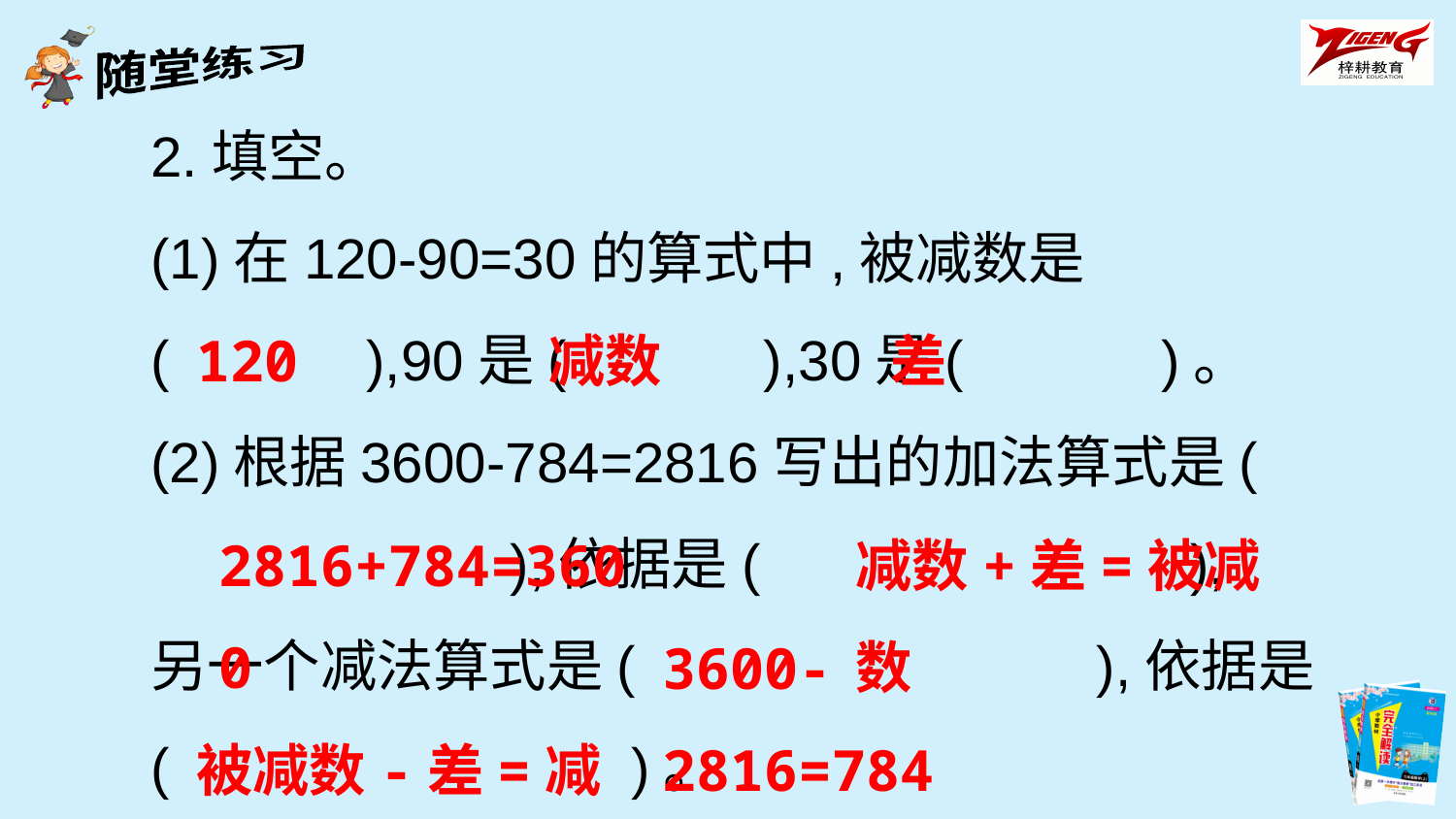

2.填空。
(1)在120-90=30的算式中,被减数是
(　　　),90是(　　　),30是(　　　)。
(2)根据3600-784=2816写出的加法算式是(　       　　　　　),依据是(　　　　　     　),
另一个减法算式是(      　　　　　　),依据是(　　　            　　)。
120
减数
差
2816+784=3600
减数+差=被减数
3600-2816=784
被减数-差=减数